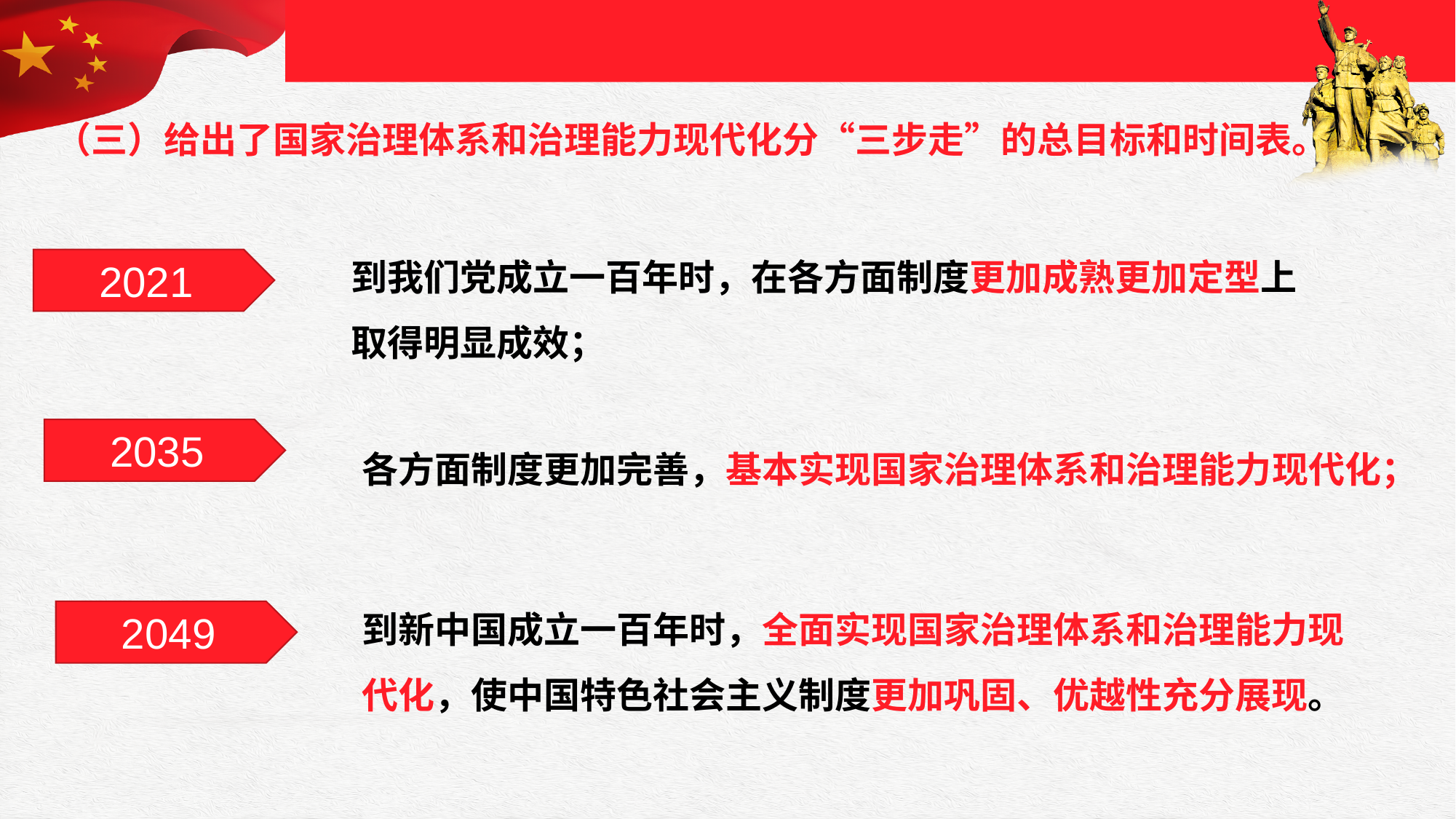

（三）给出了国家治理体系和治理能力现代化分“三步走”的总目标和时间表。
到我们党成立一百年时，在各方面制度更加成熟更加定型上取得明显成效；
2021
2035
各方面制度更加完善，基本实现国家治理体系和治理能力现代化；
到新中国成立一百年时，全面实现国家治理体系和治理能力现代化，使中国特色社会主义制度更加巩固、优越性充分展现。
2049